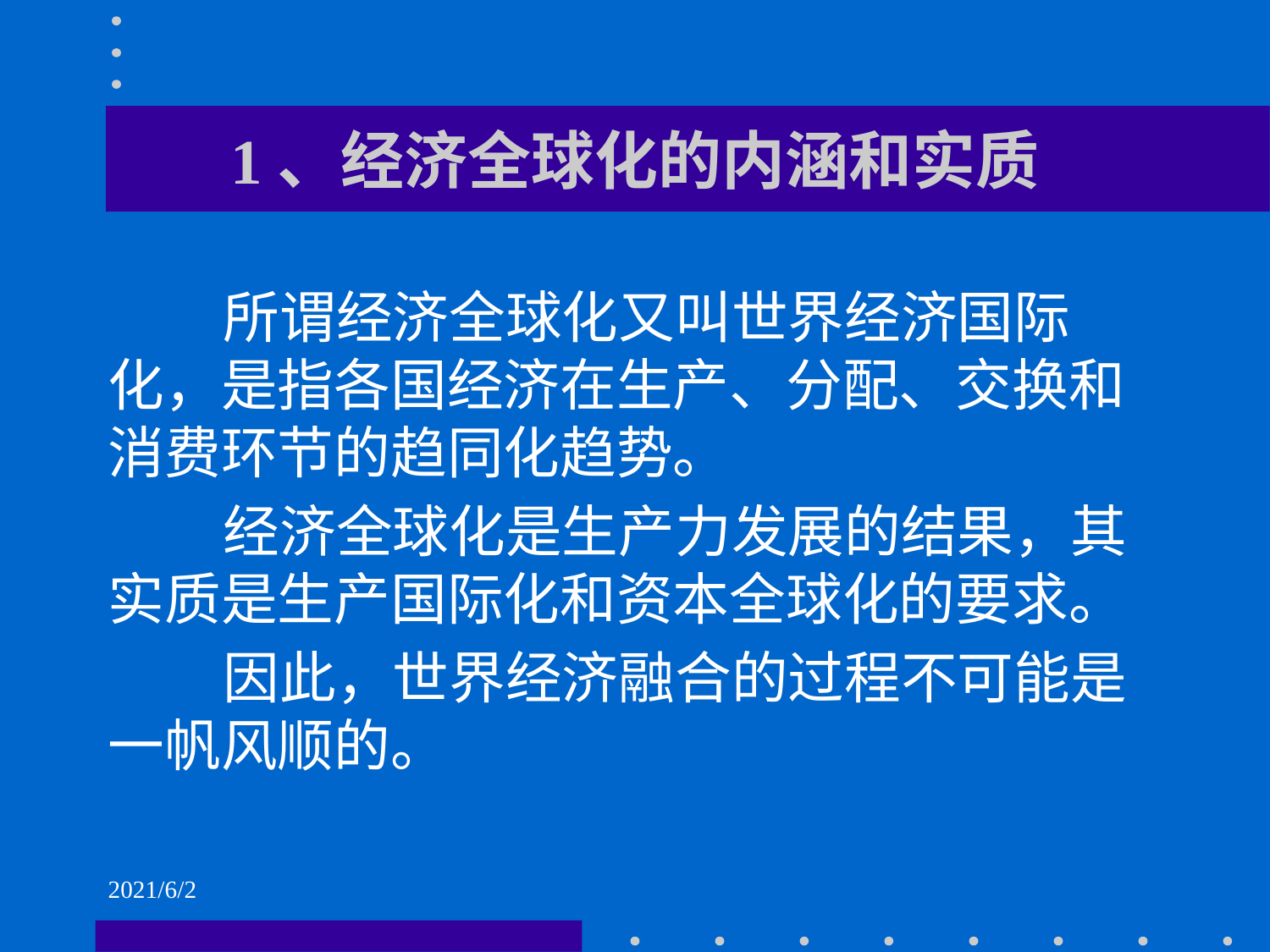

# 1、经济全球化的内涵和实质
        所谓经济全球化又叫世界经济国际化，是指各国经济在生产、分配、交换和消费环节的趋同化趋势。
        经济全球化是生产力发展的结果，其实质是生产国际化和资本全球化的要求。
        因此，世界经济融合的过程不可能是一帆风顺的。

2021/6/2